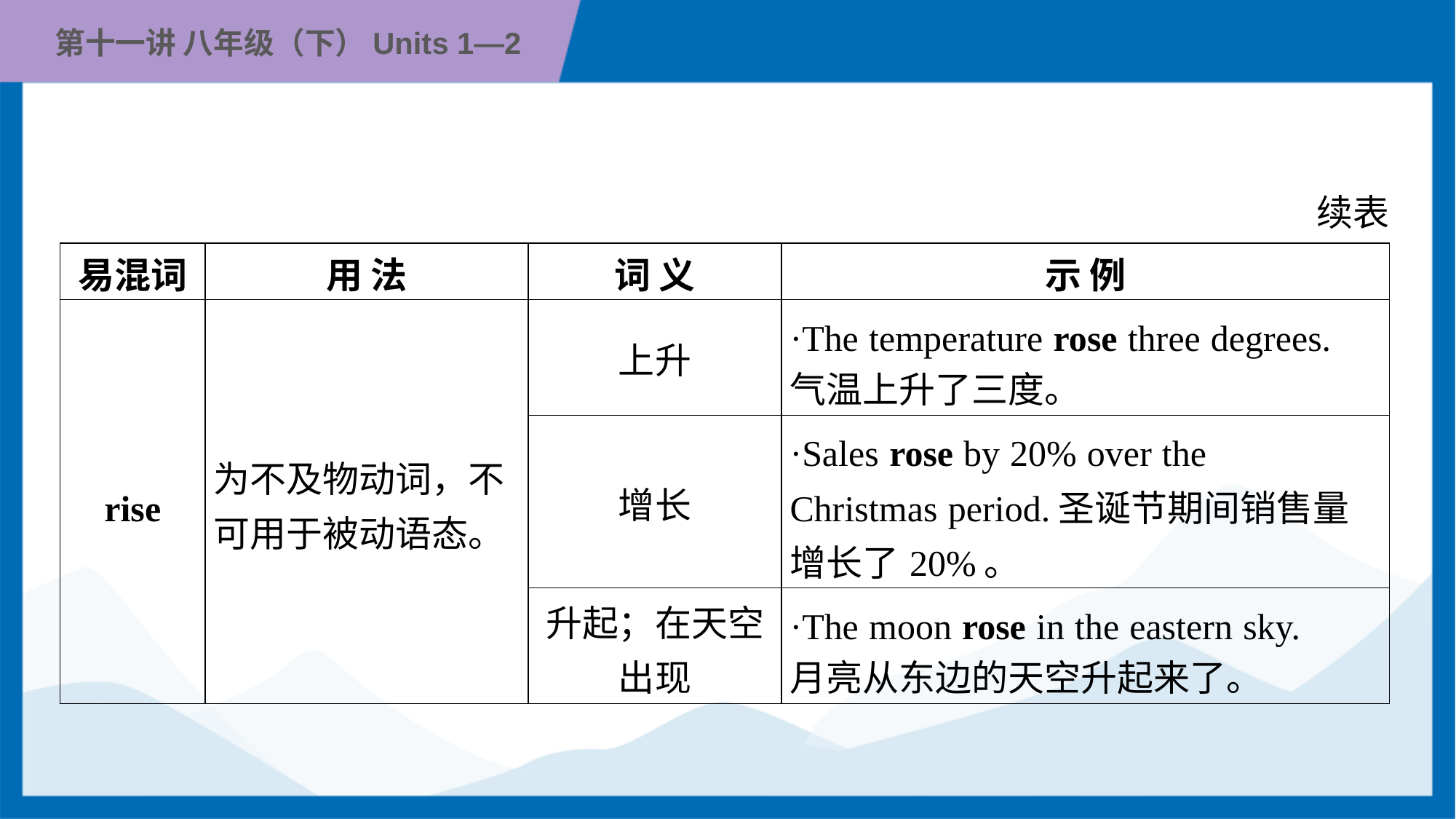

续表
| 易混词 | 用 法 | 词 义 | 示 例 |
| --- | --- | --- | --- |
| rise | 为不及物动词，不 可用于被动语态。 | 上升 | ·The temperature rose three degrees. 气温上升了三度。 |
|  |  | 增长 | ·Sales rose by 20% over the Christmas period.圣诞节期间销售量 增长了20%。 |
|  |  | 升起；在天空 出现 | ·The moon rose in the eastern sky. 月亮从东边的天空升起来了。 |